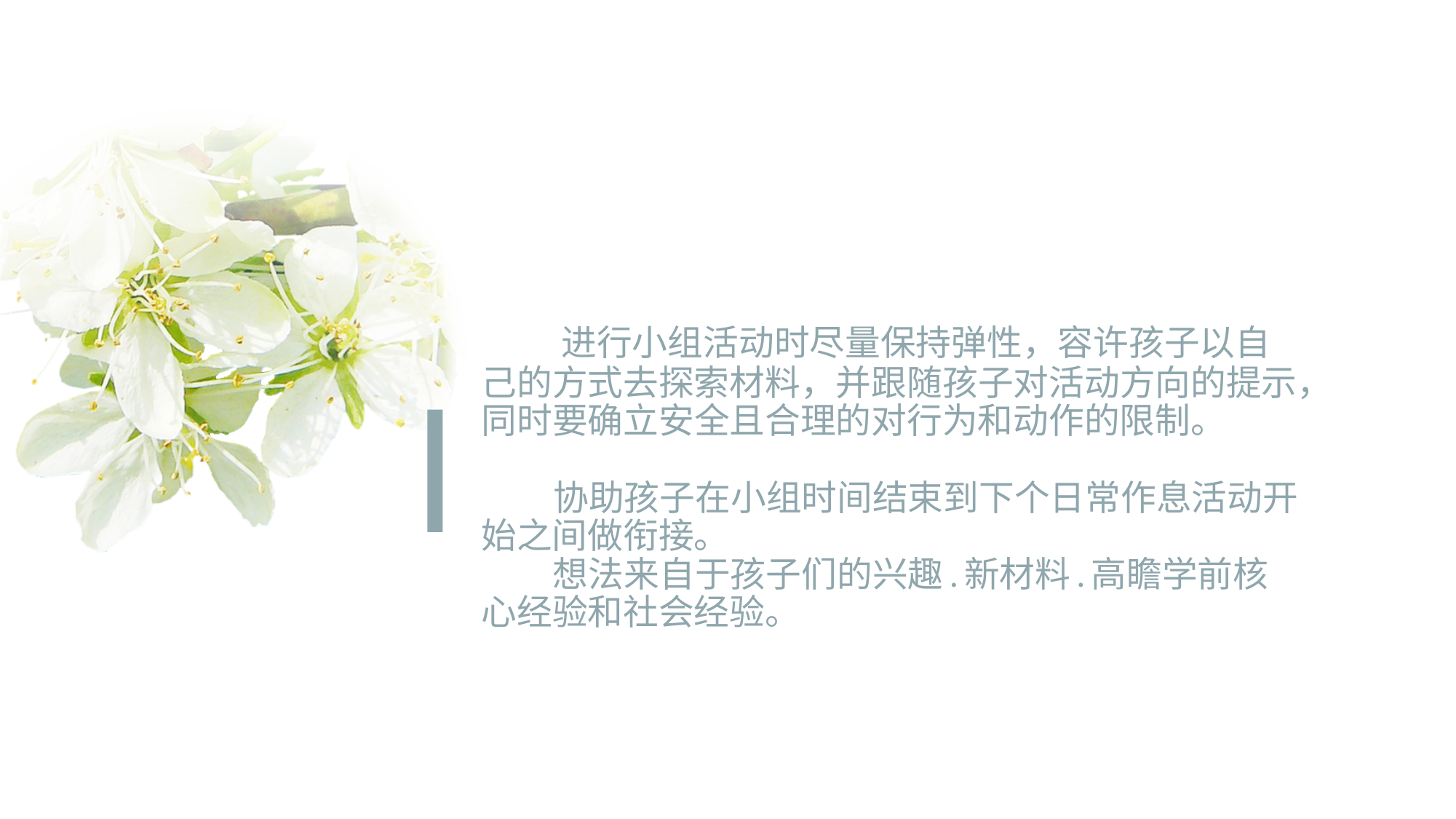

# 进行小组活动时尽量保持弹性，容许孩子以自己的方式去探索材料，并跟随孩子对活动方向的提示，同时要确立安全且合理的对行为和动作的限制。 协助孩子在小组时间结束到下个日常作息活动开始之间做衔接。 想法来自于孩子们的兴趣.新材料.高瞻学前核心经验和社会经验。